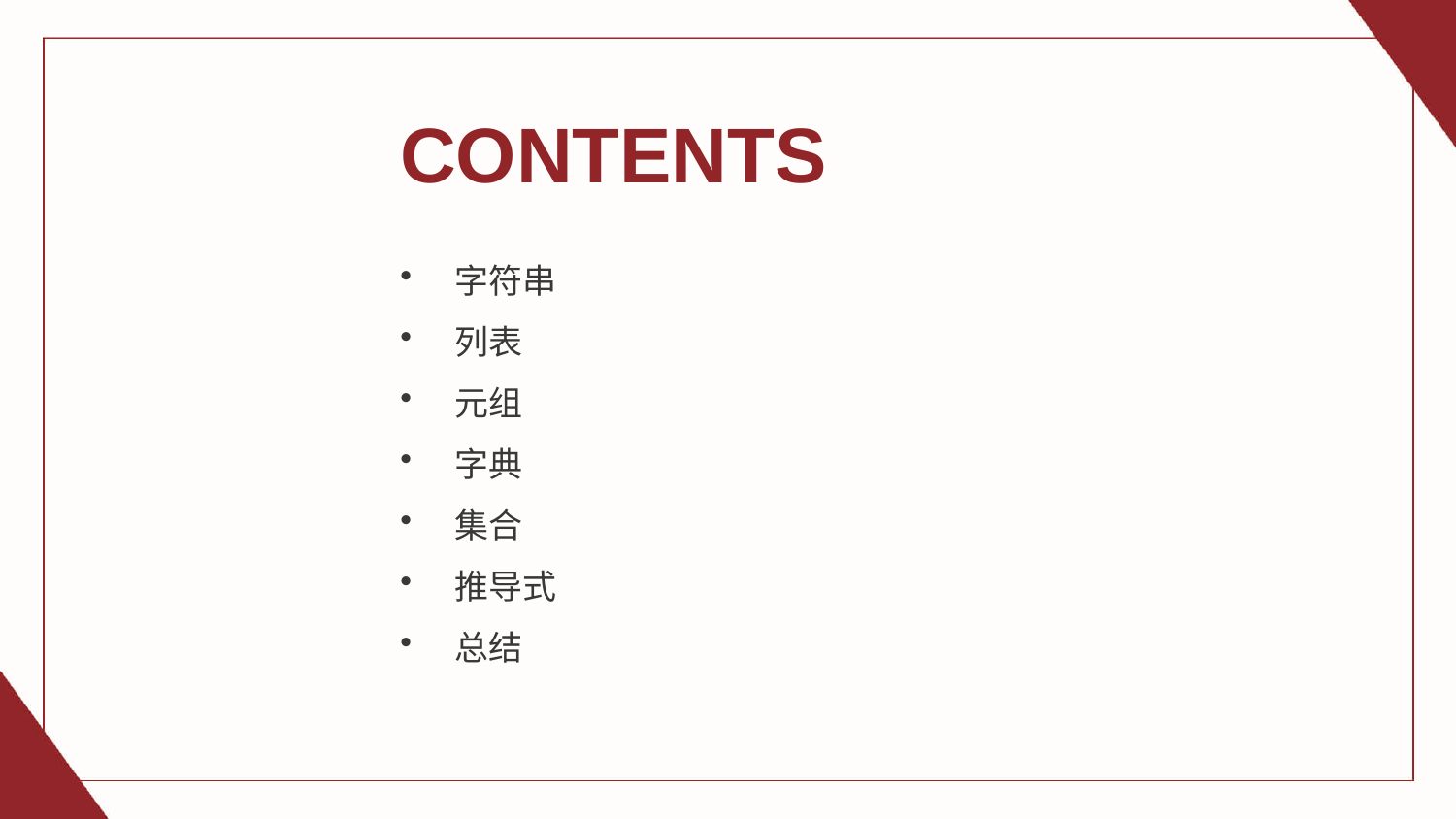

CONTENTS
字符串
列表
元组
字典
集合
推导式
总结